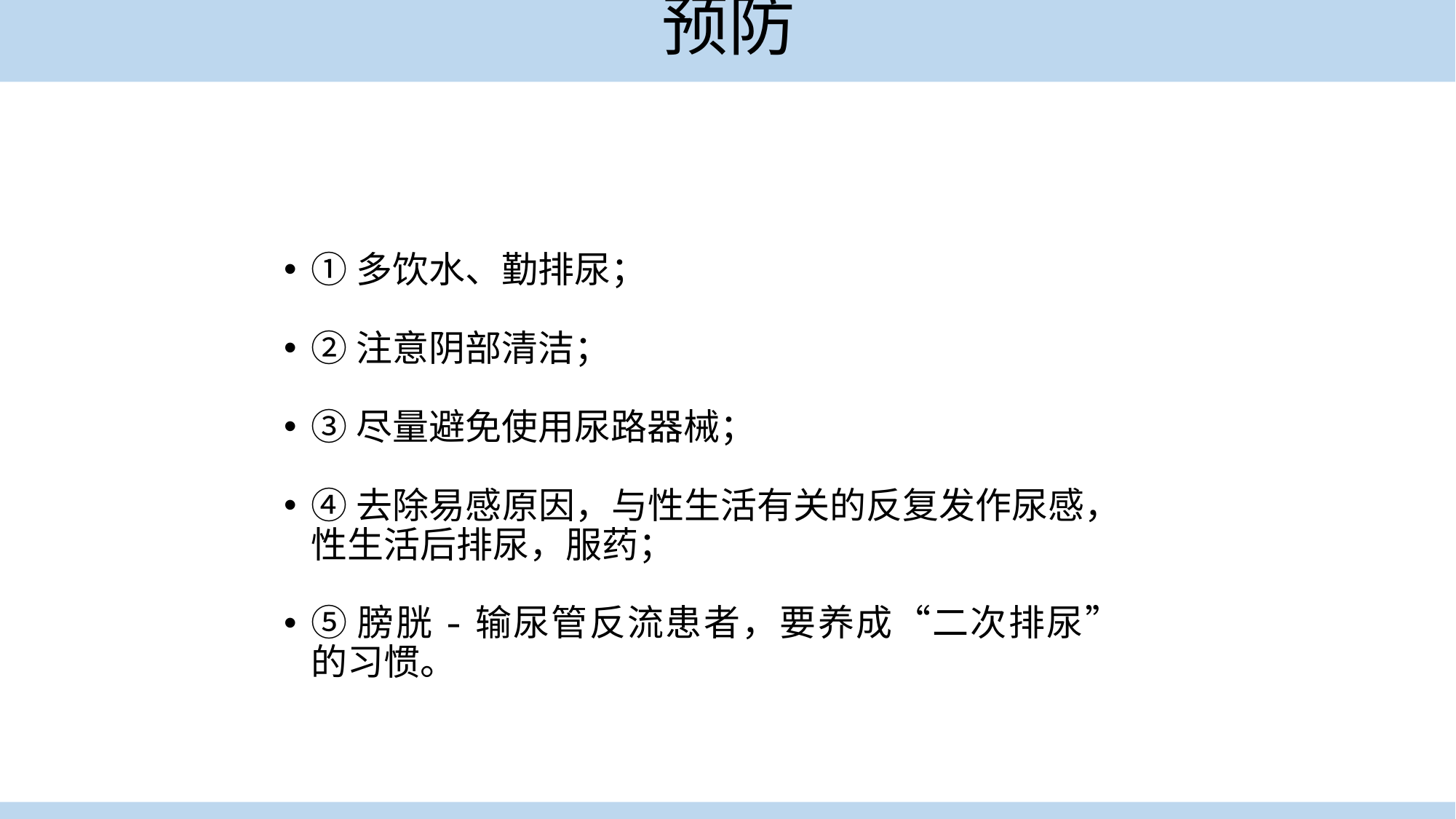

# 预防
①多饮水、勤排尿；

②注意阴部清洁；

③尽量避免使用尿路器械；

④去除易感原因，与性生活有关的反复发作尿感，性生活后排尿，服药；

⑤膀胱-输尿管反流患者，要养成“二次排尿”的习惯。